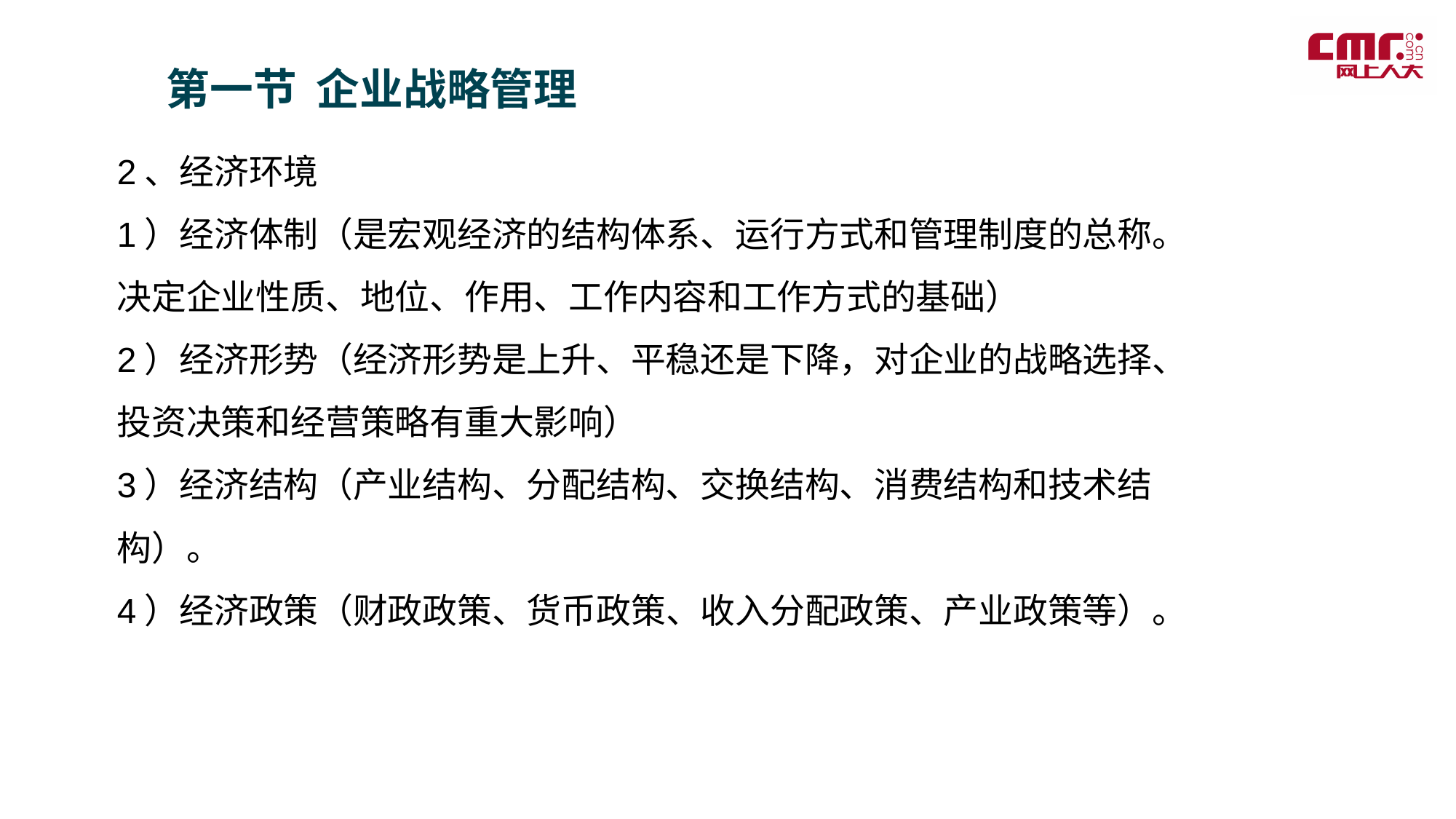

第一节  企业战略管理
2、经济环境
1）经济体制（是宏观经济的结构体系、运行方式和管理制度的总称。决定企业性质、地位、作用、工作内容和工作方式的基础）
2）经济形势（经济形势是上升、平稳还是下降，对企业的战略选择、投资决策和经营策略有重大影响）
3）经济结构（产业结构、分配结构、交换结构、消费结构和技术结构）。
4）经济政策（财政政策、货币政策、收入分配政策、产业政策等）。